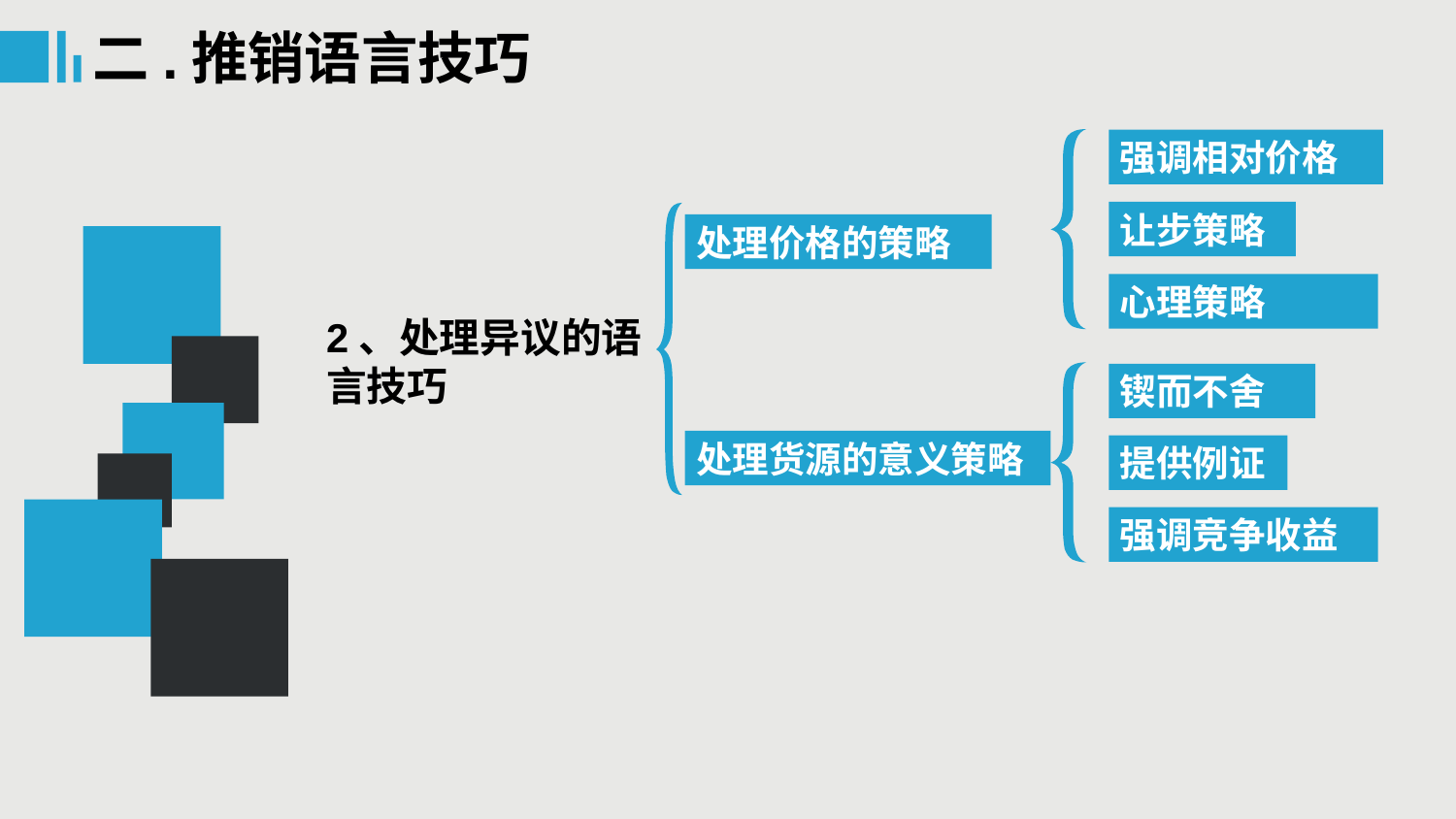

二.推销语言技巧

强调相对价格
让步策略

处理价格的策略

心理策略
2、处理异议的语言技巧

锲而不舍
处理货源的意义策略
提供例证
强调竞争收益